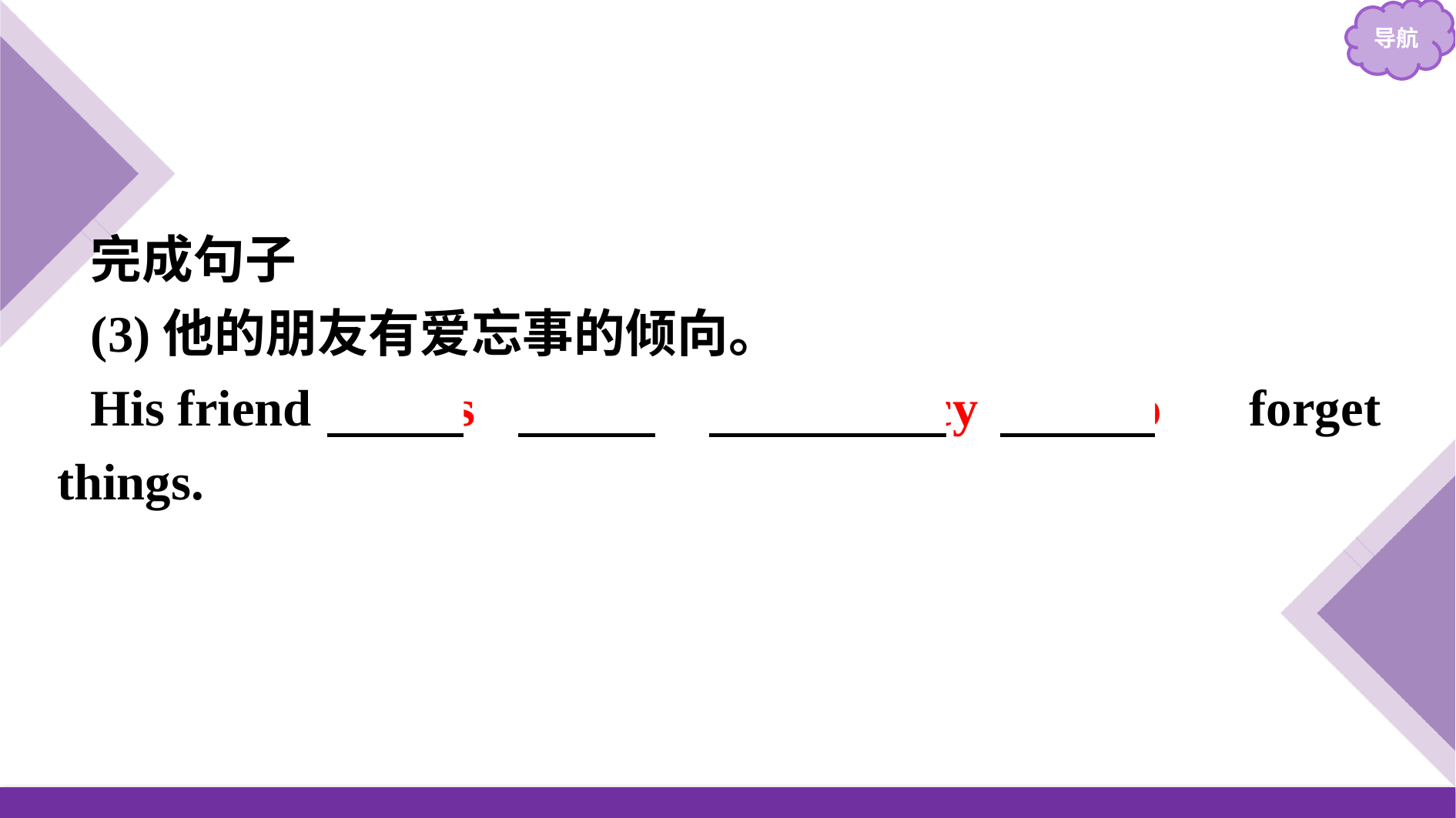

完成句子
(3)他的朋友有爱忘事的倾向。
His friend 　has　 　a　 　tendency　 　to　 forget things.